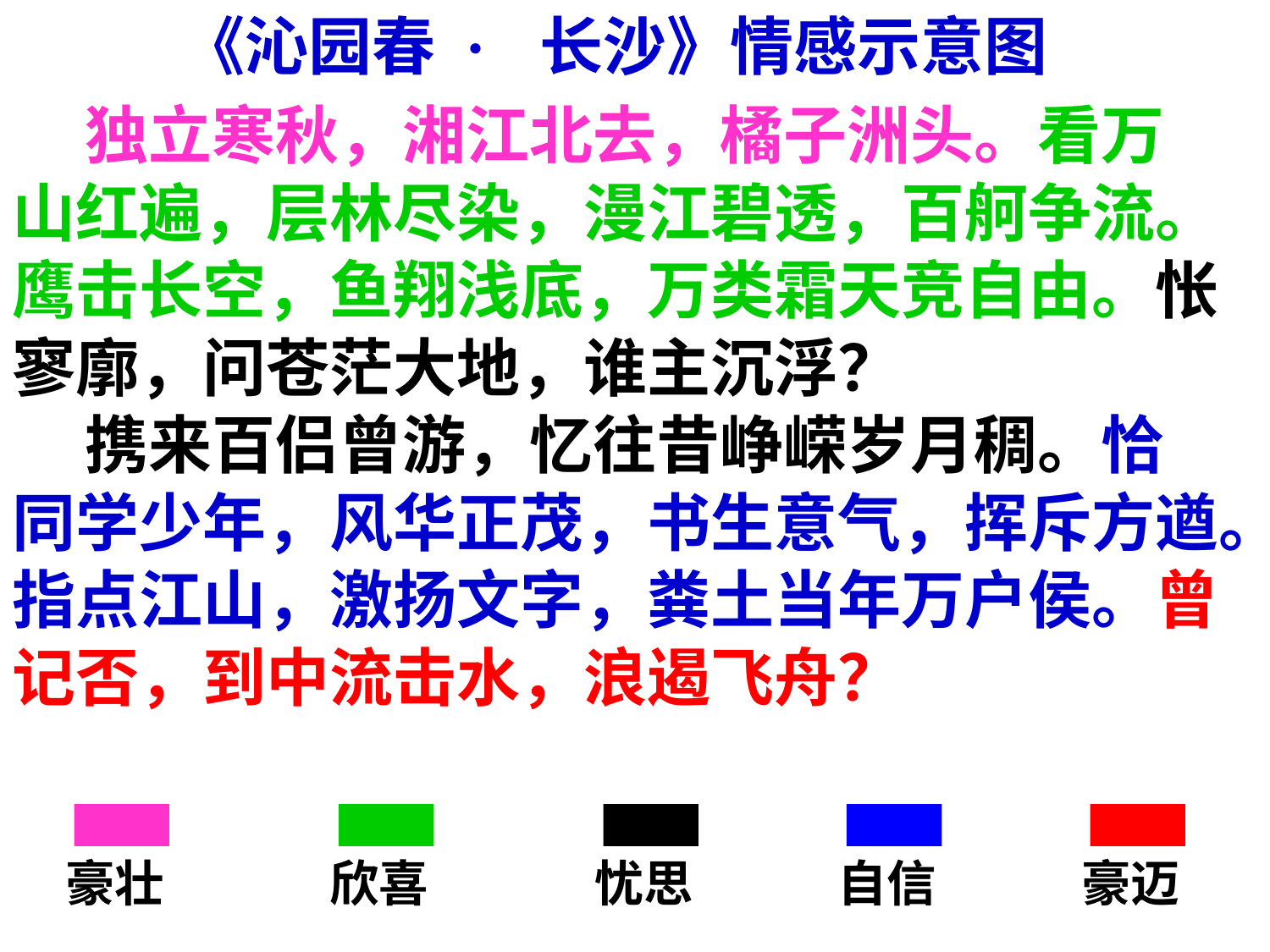

《沁园春 · 长沙》情感示意图
    独立寒秋，湘江北去，橘子洲头。看万
山红遍，层林尽染，漫江碧透，百舸争流。
鹰击长空，鱼翔浅底，万类霜天竞自由。怅
寥廓，问苍茫大地，谁主沉浮？
    携来百侣曾游，忆往昔峥嵘岁月稠。恰
同学少年，风华正茂，书生意气，挥斥方遒。
指点江山，激扬文字，粪土当年万户侯。曾
记否，到中流击水，浪遏飞舟？

豪壮
欣喜
忧思
自信
豪迈
14